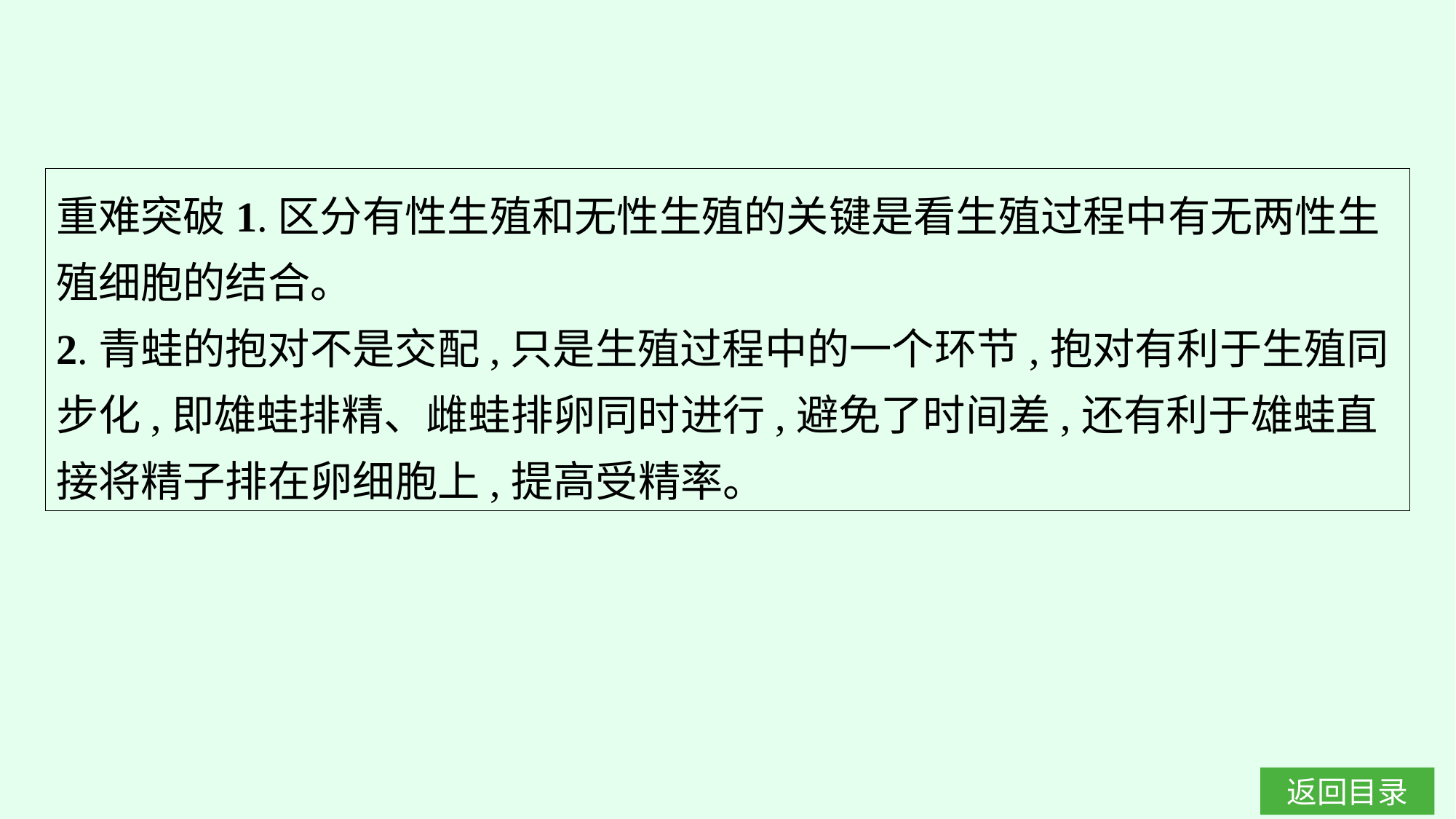

重难突破1.区分有性生殖和无性生殖的关键是看生殖过程中有无两性生殖细胞的结合。
2.青蛙的抱对不是交配,只是生殖过程中的一个环节,抱对有利于生殖同步化,即雄蛙排精、雌蛙排卵同时进行,避免了时间差,还有利于雄蛙直接将精子排在卵细胞上,提高受精率。